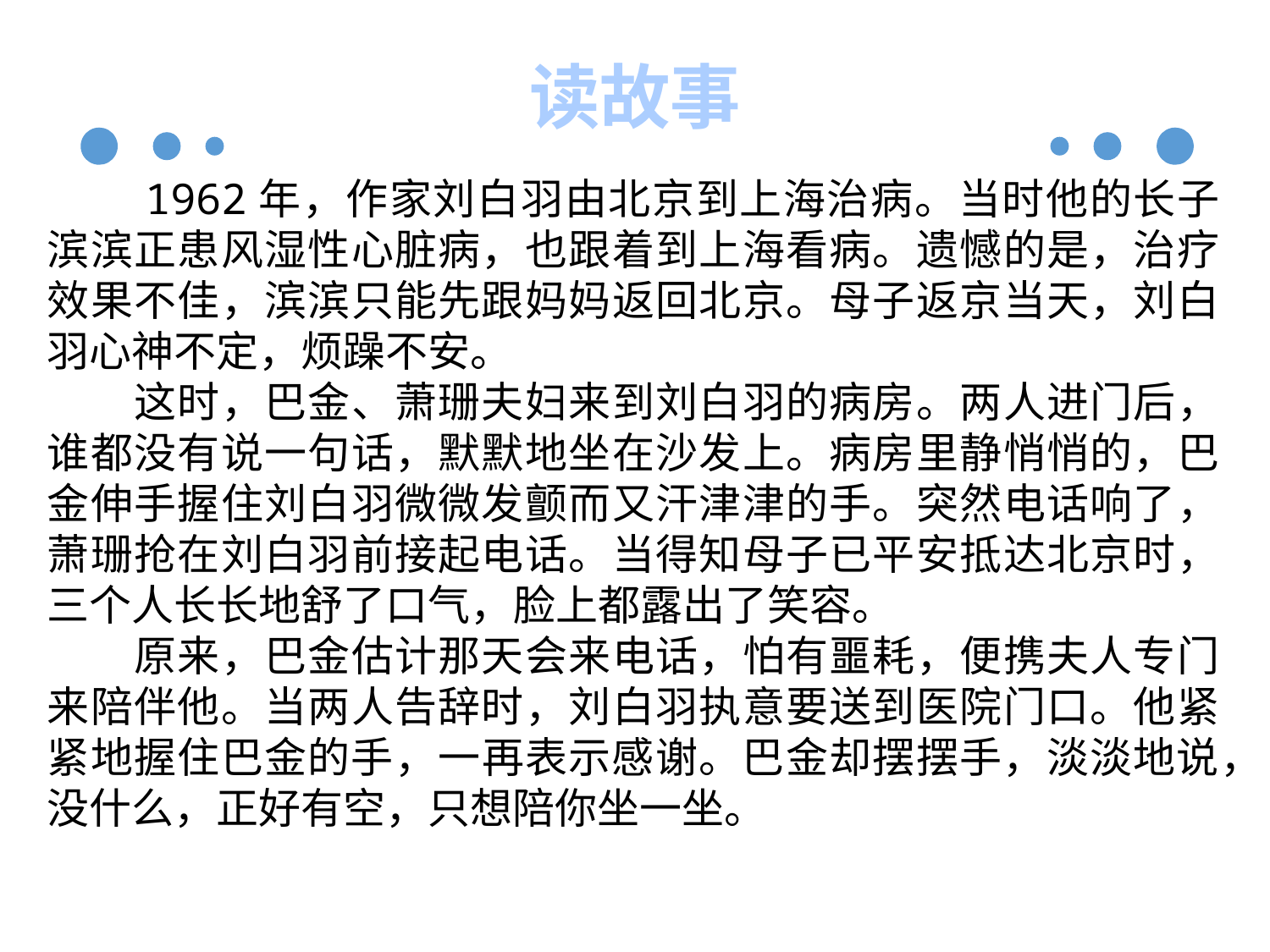

读故事
　　1962年，作家刘白羽由北京到上海治病。当时他的长子滨滨正患风湿性心脏病，也跟着到上海看病。遗憾的是，治疗效果不佳，滨滨只能先跟妈妈返回北京。母子返京当天，刘白羽心神不定，烦躁不安。
　　这时，巴金、萧珊夫妇来到刘白羽的病房。两人进门后，谁都没有说一句话，默默地坐在沙发上。病房里静悄悄的，巴金伸手握住刘白羽微微发颤而又汗津津的手。突然电话响了，萧珊抢在刘白羽前接起电话。当得知母子已平安抵达北京时，三个人长长地舒了口气，脸上都露出了笑容。
　　原来，巴金估计那天会来电话，怕有噩耗，便携夫人专门来陪伴他。当两人告辞时，刘白羽执意要送到医院门口。他紧紧地握住巴金的手，一再表示感谢。巴金却摆摆手，淡淡地说，没什么，正好有空，只想陪你坐一坐。